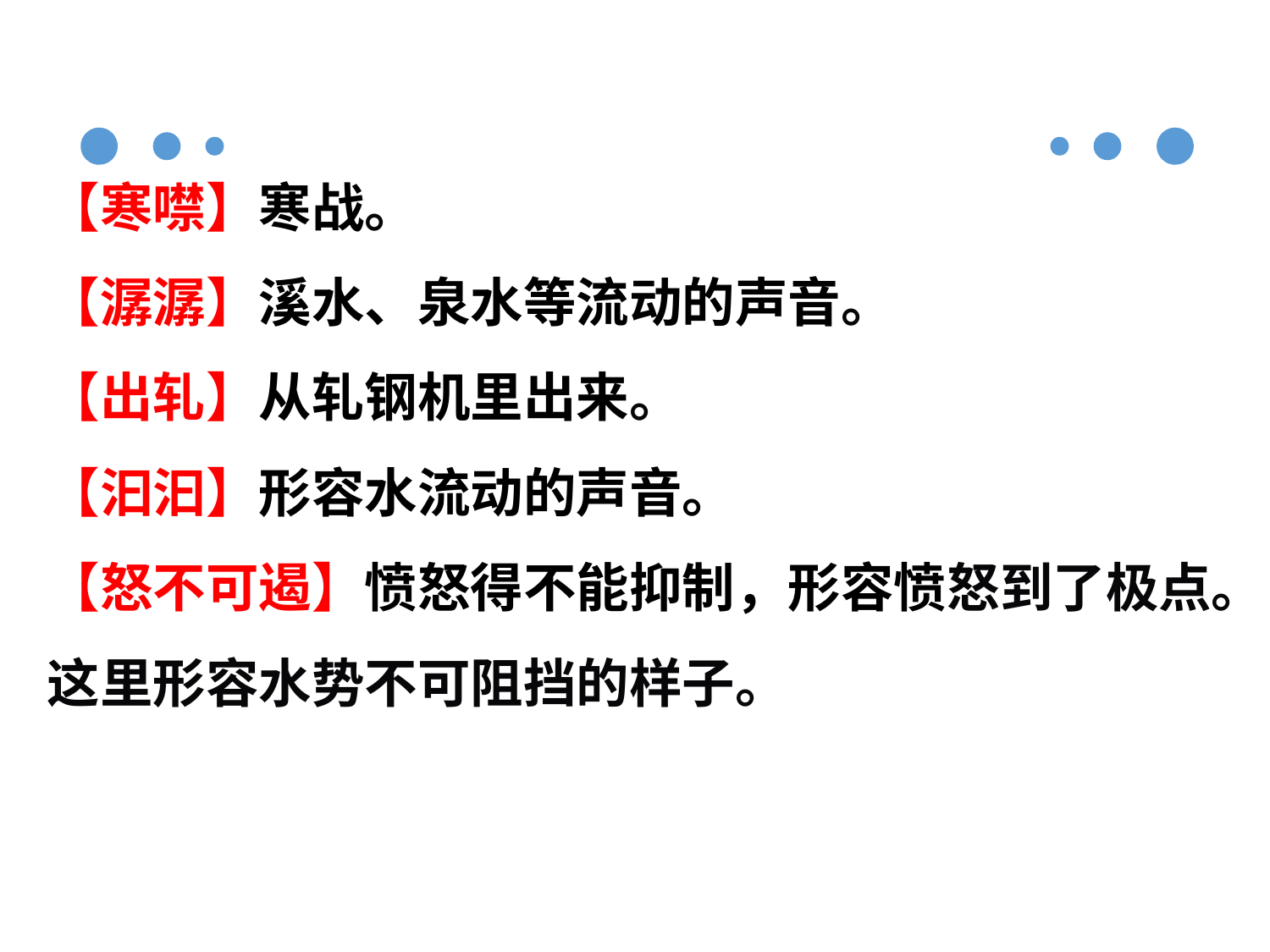

【寒噤】寒战。
【潺潺】溪水、泉水等流动的声音。
【出轧】从轧钢机里出来。
【汩汩】形容水流动的声音。
【怒不可遏】愤怒得不能抑制，形容愤怒到了极点。这里形容水势不可阻挡的样子。